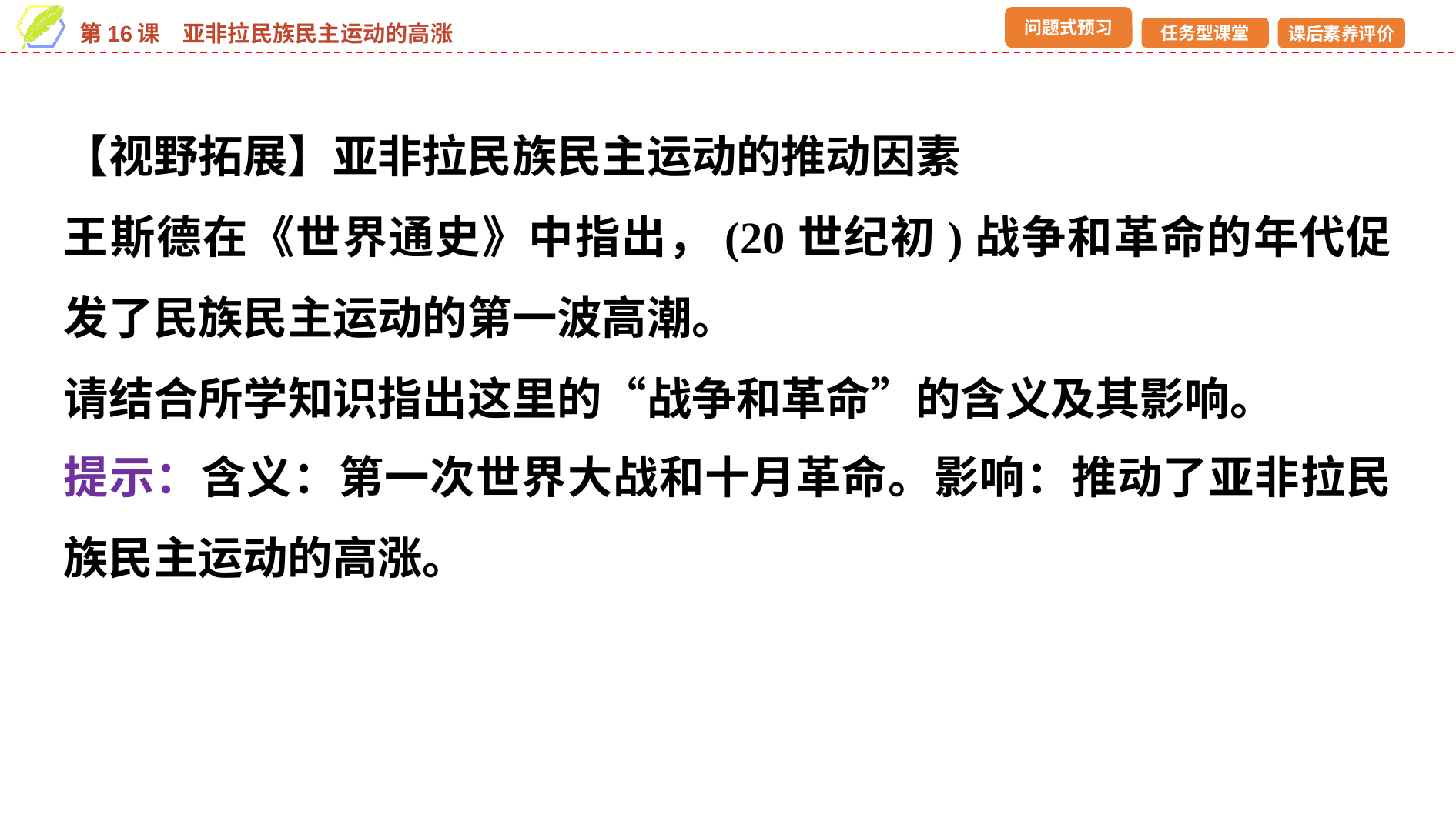

【视野拓展】亚非拉民族民主运动的推动因素
王斯德在《世界通史》中指出，(20世纪初)战争和革命的年代促发了民族民主运动的第一波高潮。
请结合所学知识指出这里的“战争和革命”的含义及其影响。
提示：含义：第一次世界大战和十月革命。影响：推动了亚非拉民族民主运动的高涨。